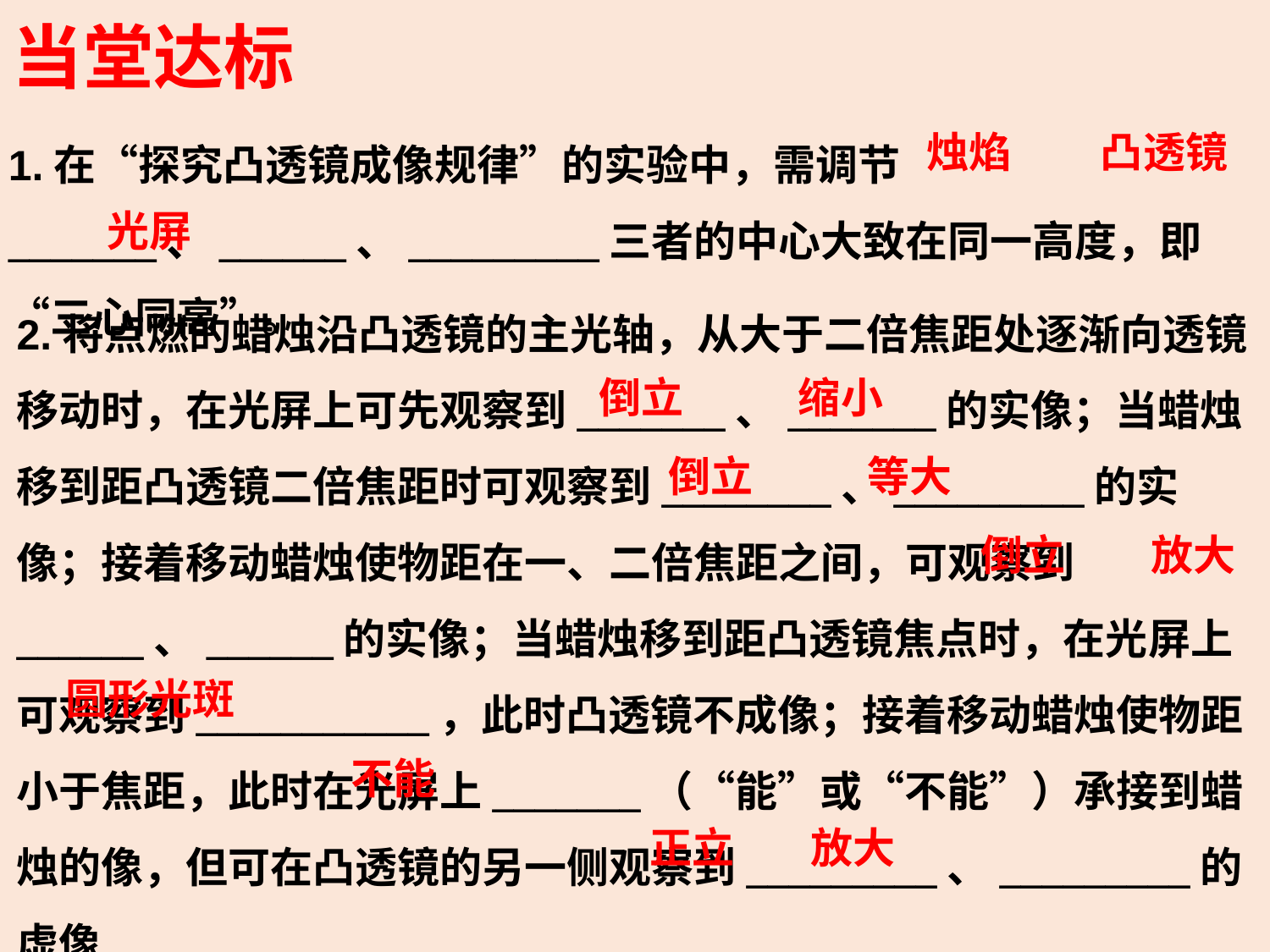

当堂达标
1.在“探究凸透镜成像规律”的实验中，需调节_______、______、_________三者的中心大致在同一高度，即“三心同高”。
烛焰
凸透镜
   光屏
2.将点燃的蜡烛沿凸透镜的主光轴，从大于二倍焦距处逐渐向透镜移动时，在光屏上可先观察到_______、_______的实像；当蜡烛移到距凸透镜二倍焦距时可观察到________、_________的实像；接着移动蜡烛使物距在一、二倍焦距之间，可观察到______、______的实像；当蜡烛移到距凸透镜焦点时，在光屏上可观察到___________，此时凸透镜不成像；接着移动蜡烛使物距小于焦距，此时在光屏上_______（“能”或“不能”）承接到蜡烛的像，但可在凸透镜的另一侧观察到_________、_________的虚像.
倒立            缩小
倒立            等大
倒立         放大
 圆形光斑
不能
正立        放大